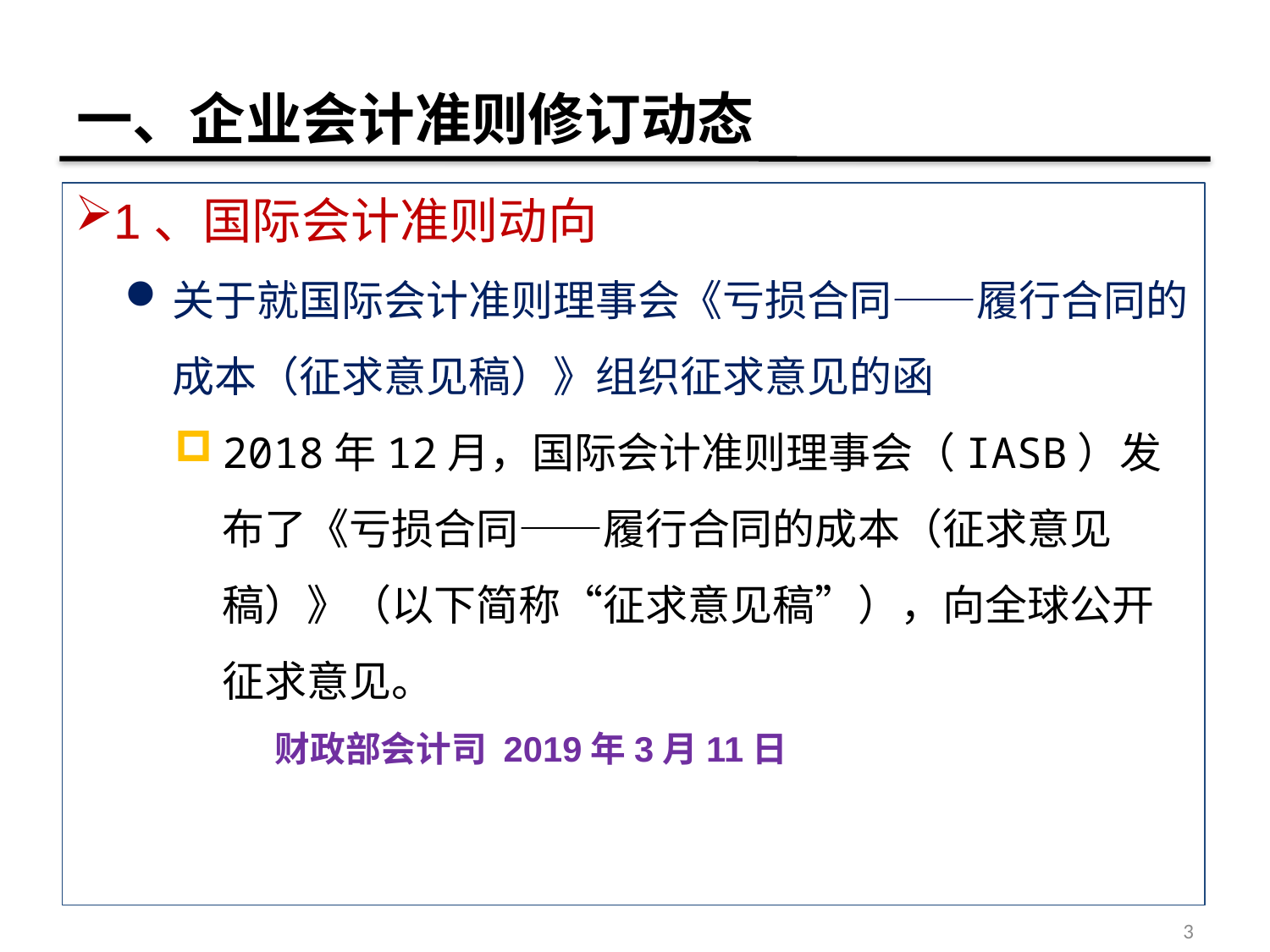

# 一、企业会计准则修订动态
1、国际会计准则动向
关于就国际会计准则理事会《亏损合同——履行合同的成本（征求意见稿）》组织征求意见的函
2018年12月，国际会计准则理事会（IASB）发布了《亏损合同——履行合同的成本（征求意见稿）》（以下简称“征求意见稿”），向全球公开征求意见。
财政部会计司 2019年3月11日
3